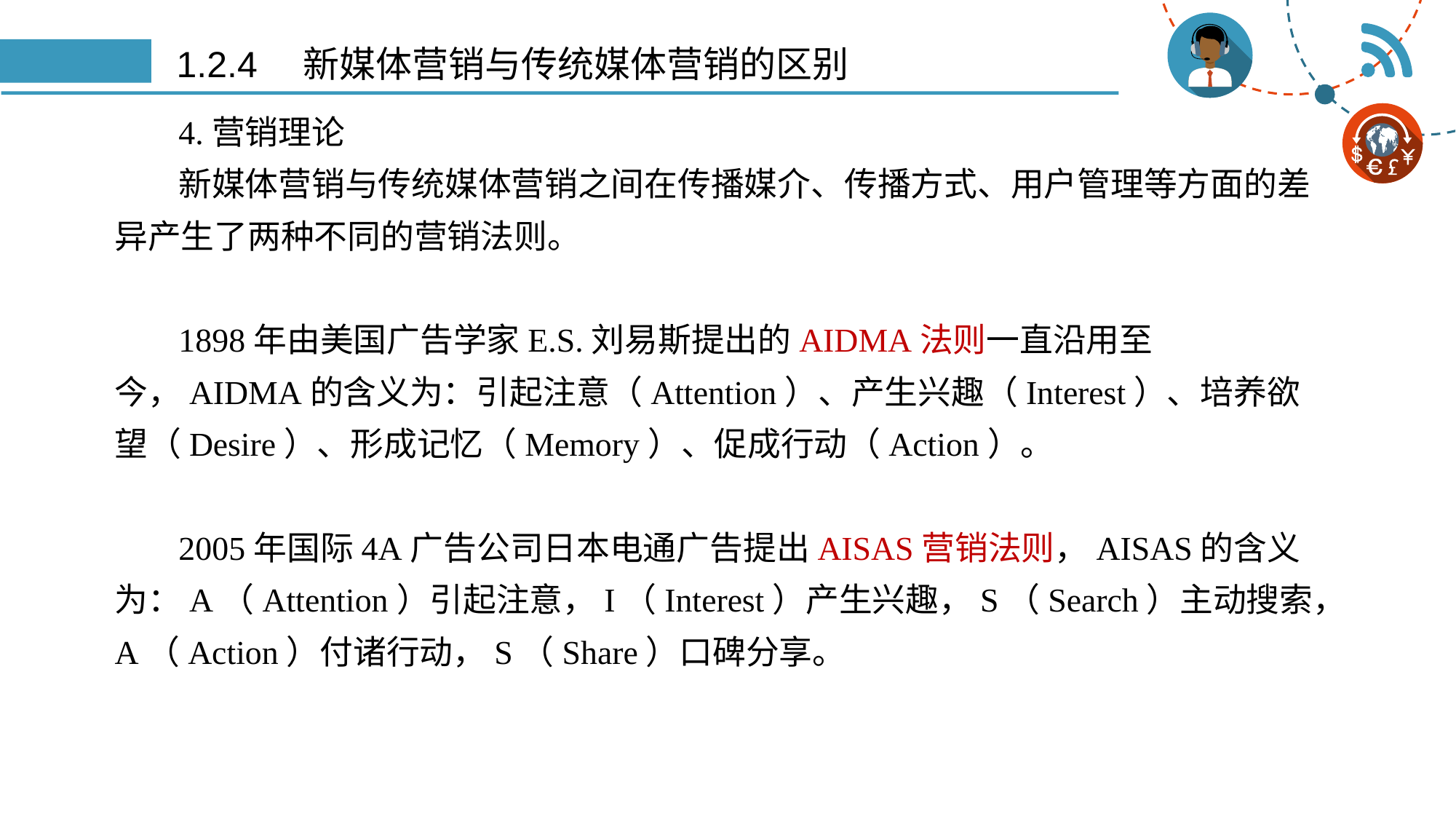

# 1.2.4　新媒体营销与传统媒体营销的区别
4.营销理论
新媒体营销与传统媒体营销之间在传播媒介、传播方式、用户管理等方面的差异产生了两种不同的营销法则。

1898年由美国广告学家E.S.刘易斯提出的AIDMA法则一直沿用至今，AIDMA的含义为：引起注意（Attention）、产生兴趣（Interest）、培养欲望（Desire）、形成记忆（Memory）、促成行动（Action）。

2005年国际4A广告公司日本电通广告提出AISAS营销法则，AISAS的含义为：A（Attention）引起注意，I（Interest）产生兴趣，S（Search）主动搜索，A（Action）付诸行动，S（Share）口碑分享。